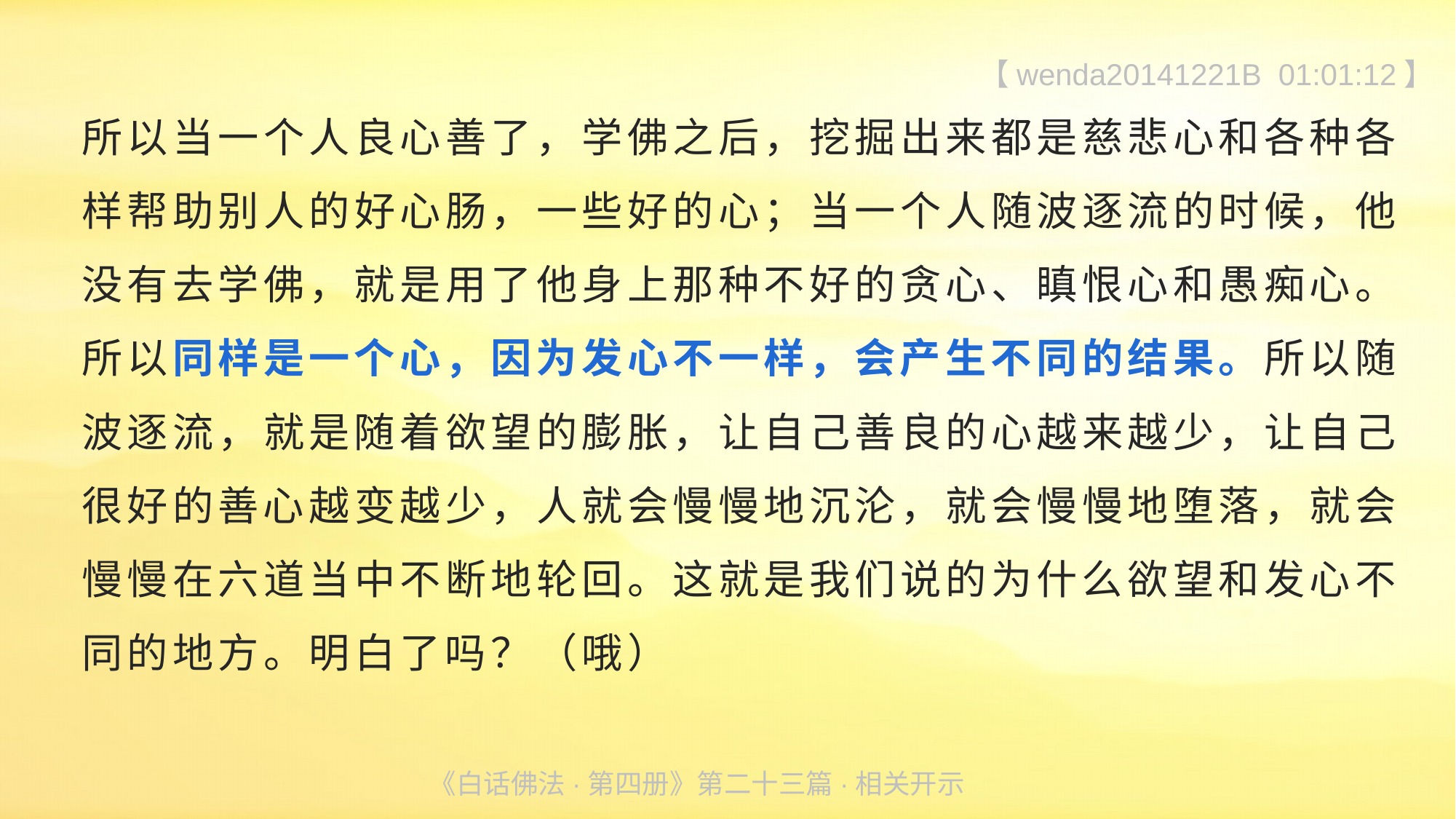

【wenda20141221B  01:01:12】
所以当一个人良心善了，学佛之后，挖掘出来都是慈悲心和各种各样帮助别人的好心肠，一些好的心；当一个人随波逐流的时候，他没有去学佛，就是用了他身上那种不好的贪心、瞋恨心和愚痴心。所以同样是一个心，因为发心不一样，会产生不同的结果。所以随波逐流，就是随着欲望的膨胀，让自己善良的心越来越少，让自己很好的善心越变越少，人就会慢慢地沉沦，就会慢慢地堕落，就会慢慢在六道当中不断地轮回。这就是我们说的为什么欲望和发心不同的地方。明白了吗？（哦）
《白话佛法·第四册》第二十三篇·相关开示